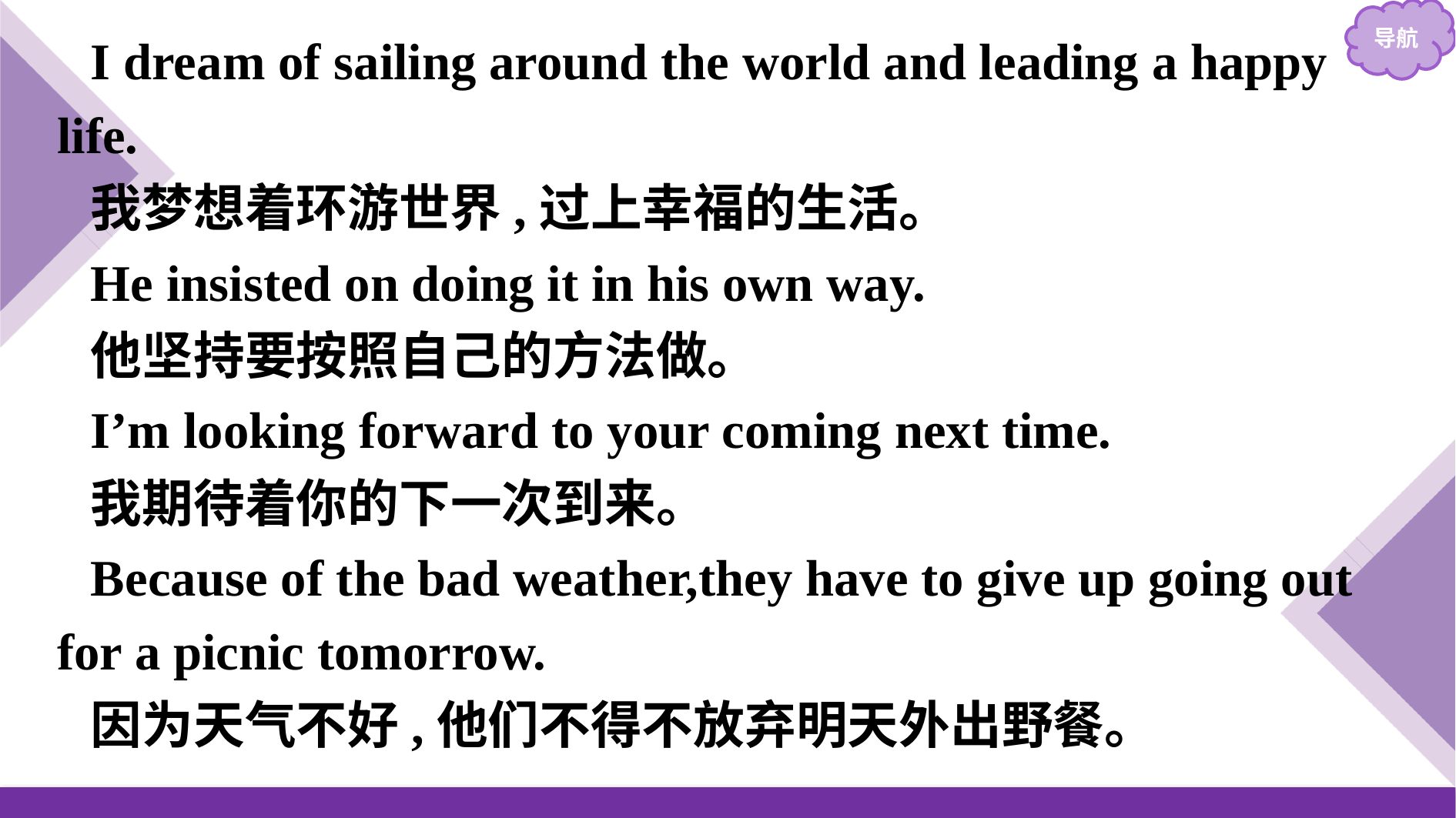

I dream of sailing around the world and leading a happy life.
我梦想着环游世界,过上幸福的生活。
He insisted on doing it in his own way.
他坚持要按照自己的方法做。
I’m looking forward to your coming next time.
我期待着你的下一次到来。
Because of the bad weather,they have to give up going out for a picnic tomorrow.
因为天气不好,他们不得不放弃明天外出野餐。